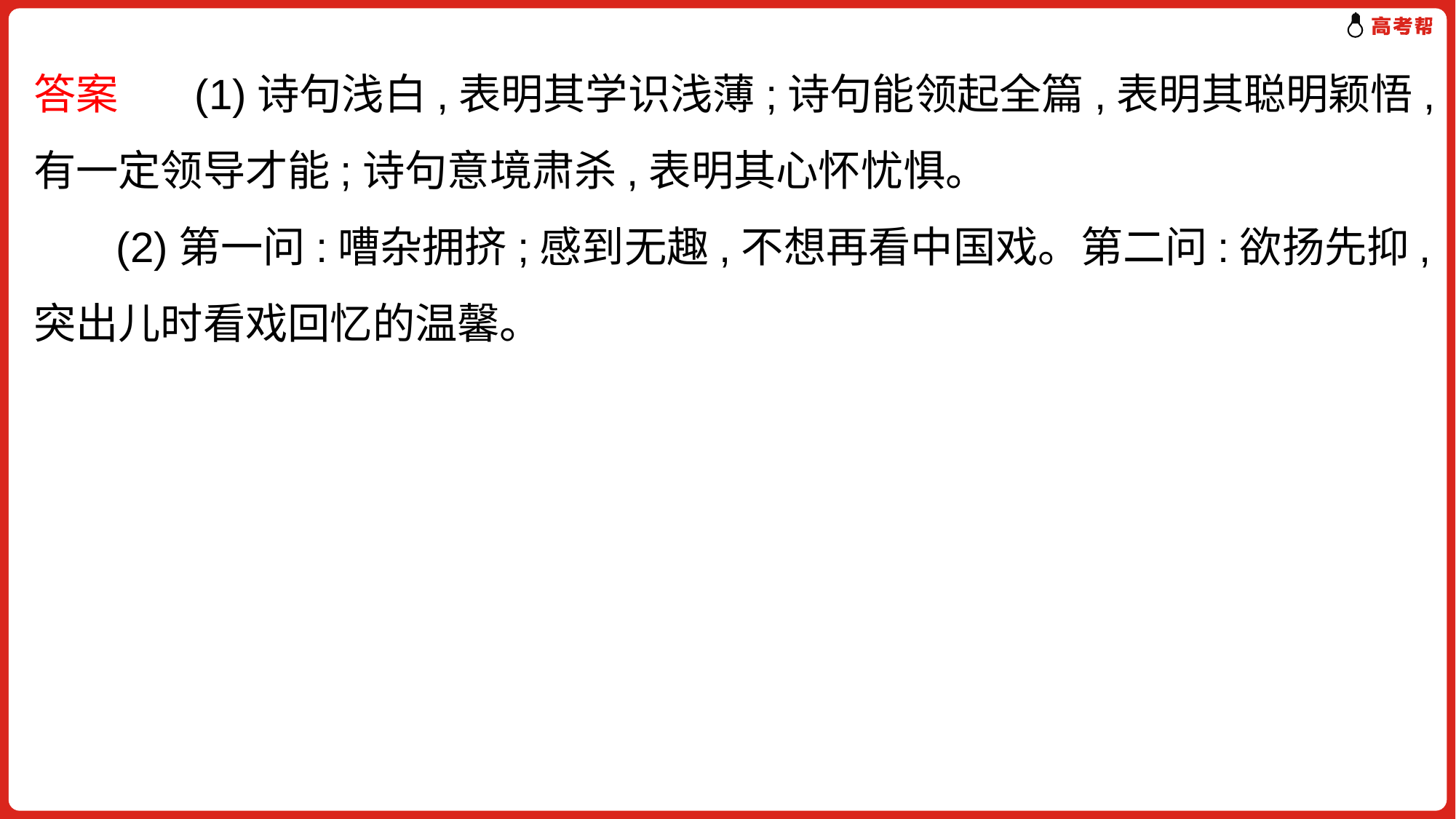

答案       (1)诗句浅白,表明其学识浅薄;诗句能领起全篇,表明其聪明颖悟,有一定领导才能;诗句意境肃杀,表明其心怀忧惧。
       (2)第一问:嘈杂拥挤;感到无趣,不想再看中国戏。第二问:欲扬先抑,突出儿时看戏回忆的温馨。